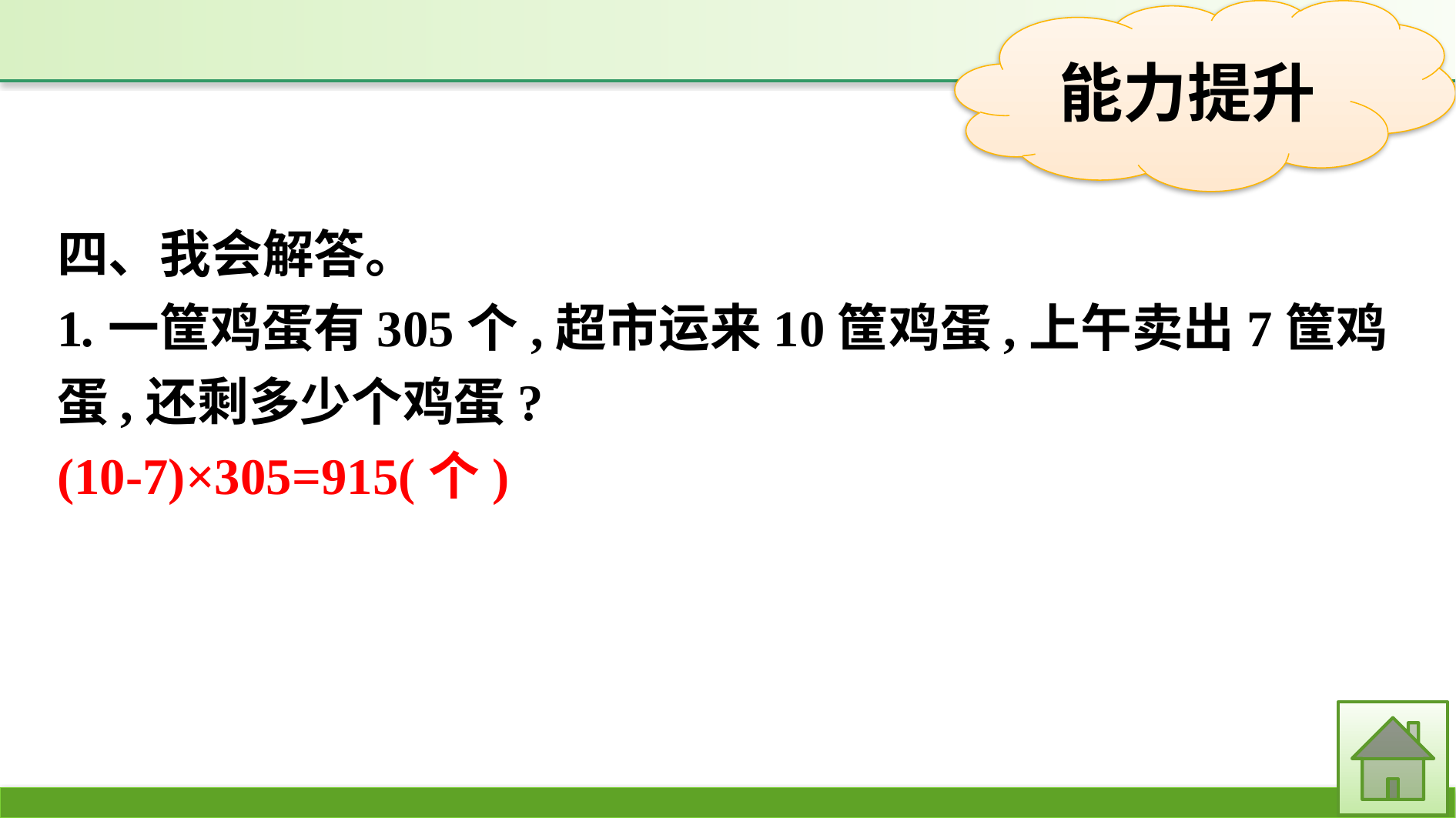

四、我会解答。
1.一筐鸡蛋有305个,超市运来10筐鸡蛋,上午卖出7筐鸡蛋,还剩多少个鸡蛋?
(10-7)×305=915(个)